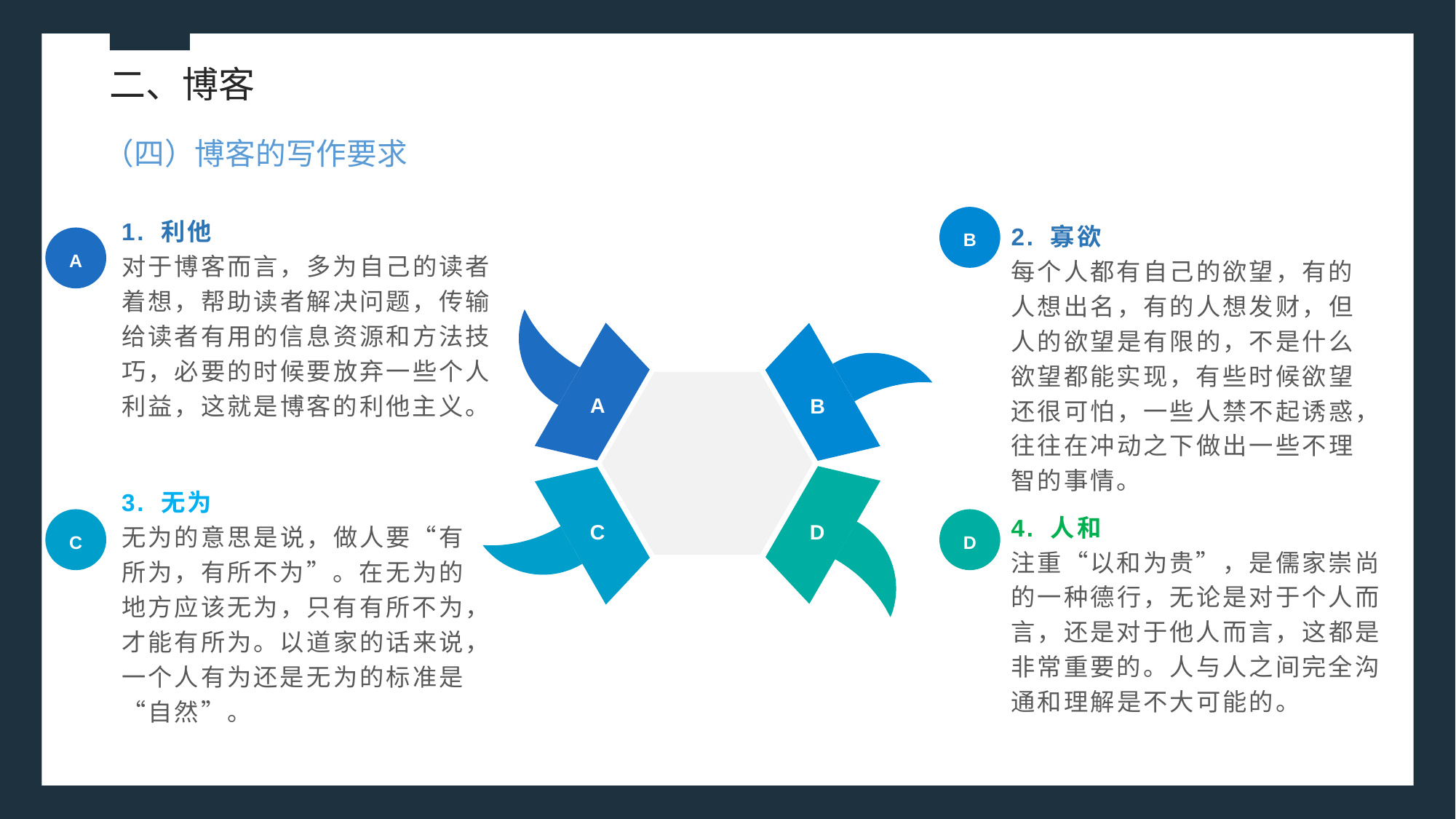

二、博客
（四）博客的写作要求
2. 寡欲
每个人都有自己的欲望，有的人想出名，有的人想发财，但人的欲望是有限的，不是什么欲望都能实现，有些时候欲望还很可怕，一些人禁不起诱惑，往往在冲动之下做出一些不理智的事情。
1. 利他
对于博客而言，多为自己的读者着想，帮助读者解决问题，传输给读者有用的信息资源和方法技巧，必要的时候要放弃一些个人利益，这就是博客的利他主义。
B
A

A
B
3. 无为
无为的意思是说，做人要“有所为，有所不为”。在无为的地方应该无为，只有有所不为，才能有所为。以道家的话来说，一个人有为还是无为的标准是“自然”。
4. 人和
注重“以和为贵”，是儒家崇尚的一种德行，无论是对于个人而言，还是对于他人而言，这都是非常重要的。人与人之间完全沟通和理解是不大可能的。

C
D
C
D